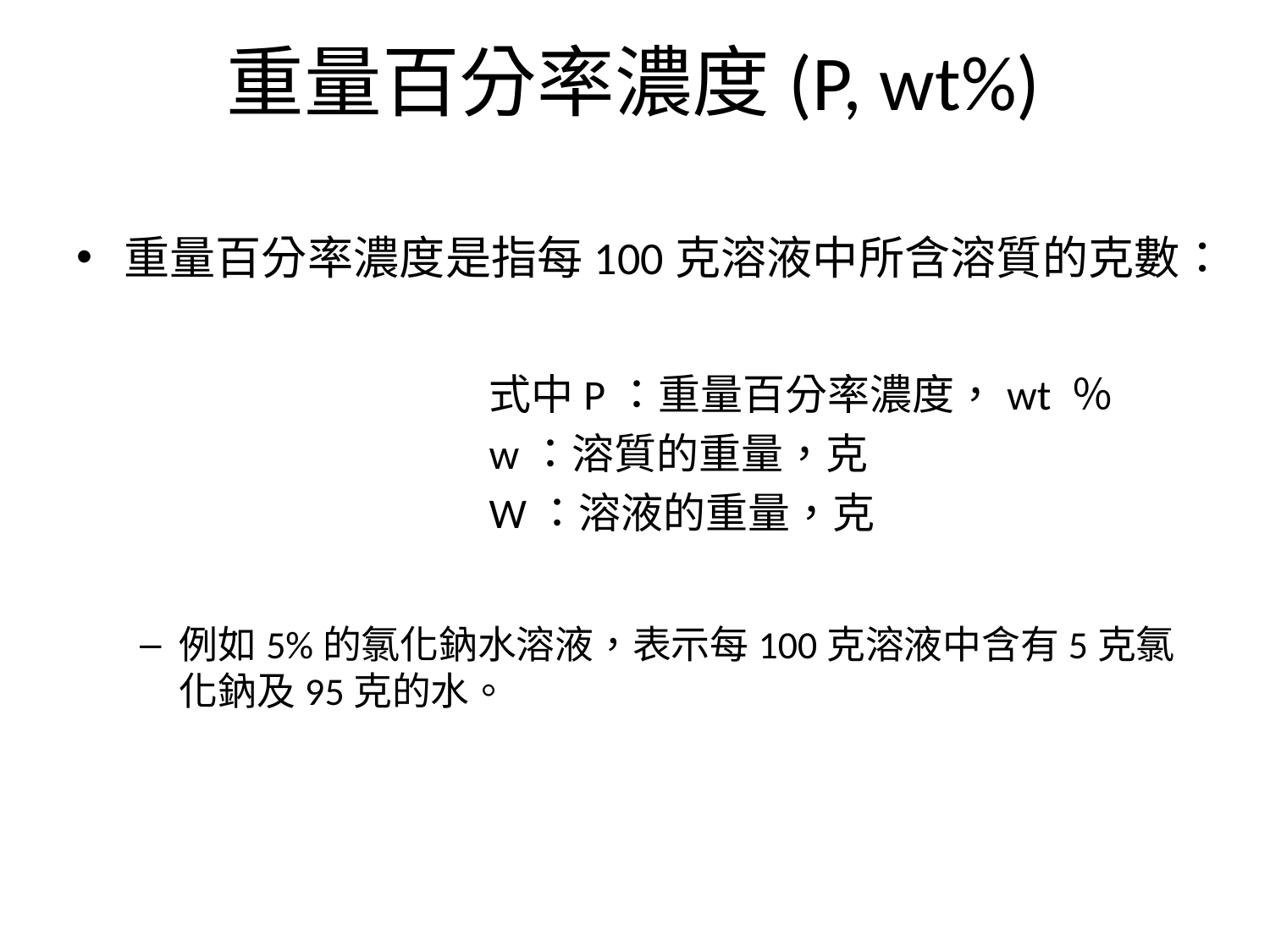

重量百分率濃度(P, wt%)
重量百分率濃度是指每100克溶液中所含溶質的克數：

			式中P：重量百分率濃度，wt ％
			w：溶質的重量，克
			W：溶液的重量，克

例如5%的氯化鈉水溶液，表示每100克溶液中含有5克氯化鈉及95克的水。